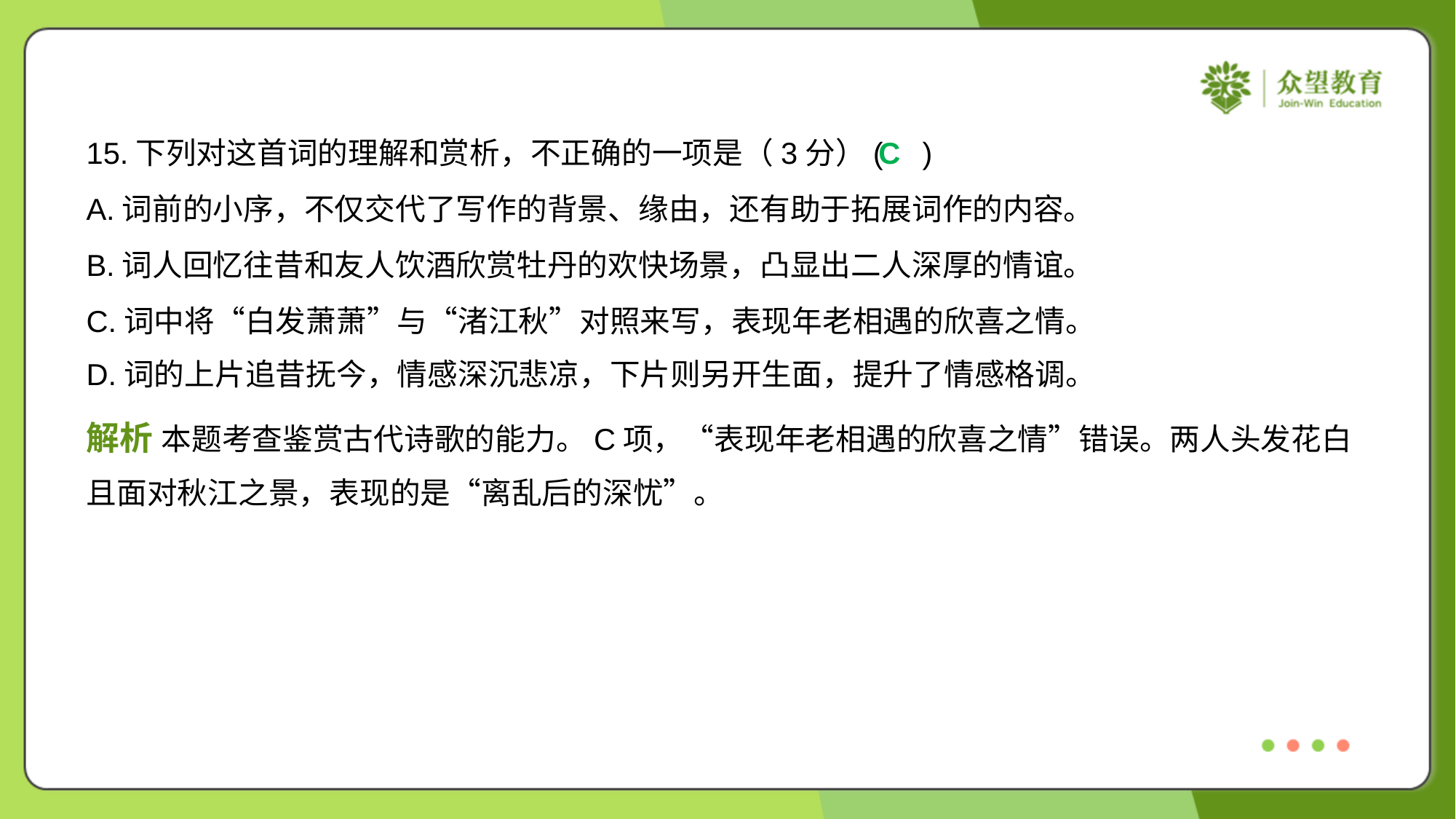

15.下列对这首词的理解和赏析，不正确的一项是（3分）(     )
C
A.词前的小序，不仅交代了写作的背景、缘由，还有助于拓展词作的内容。
B.词人回忆往昔和友人饮酒欣赏牡丹的欢快场景，凸显出二人深厚的情谊。
C.词中将“白发萧萧”与“渚江秋”对照来写，表现年老相遇的欣喜之情。
D.词的上片追昔抚今，情感深沉悲凉，下片则另开生面，提升了情感格调。
解析 本题考查鉴赏古代诗歌的能力。C项，“表现年老相遇的欣喜之情”错误。两人头发花白
且面对秋江之景，表现的是“离乱后的深忧”。